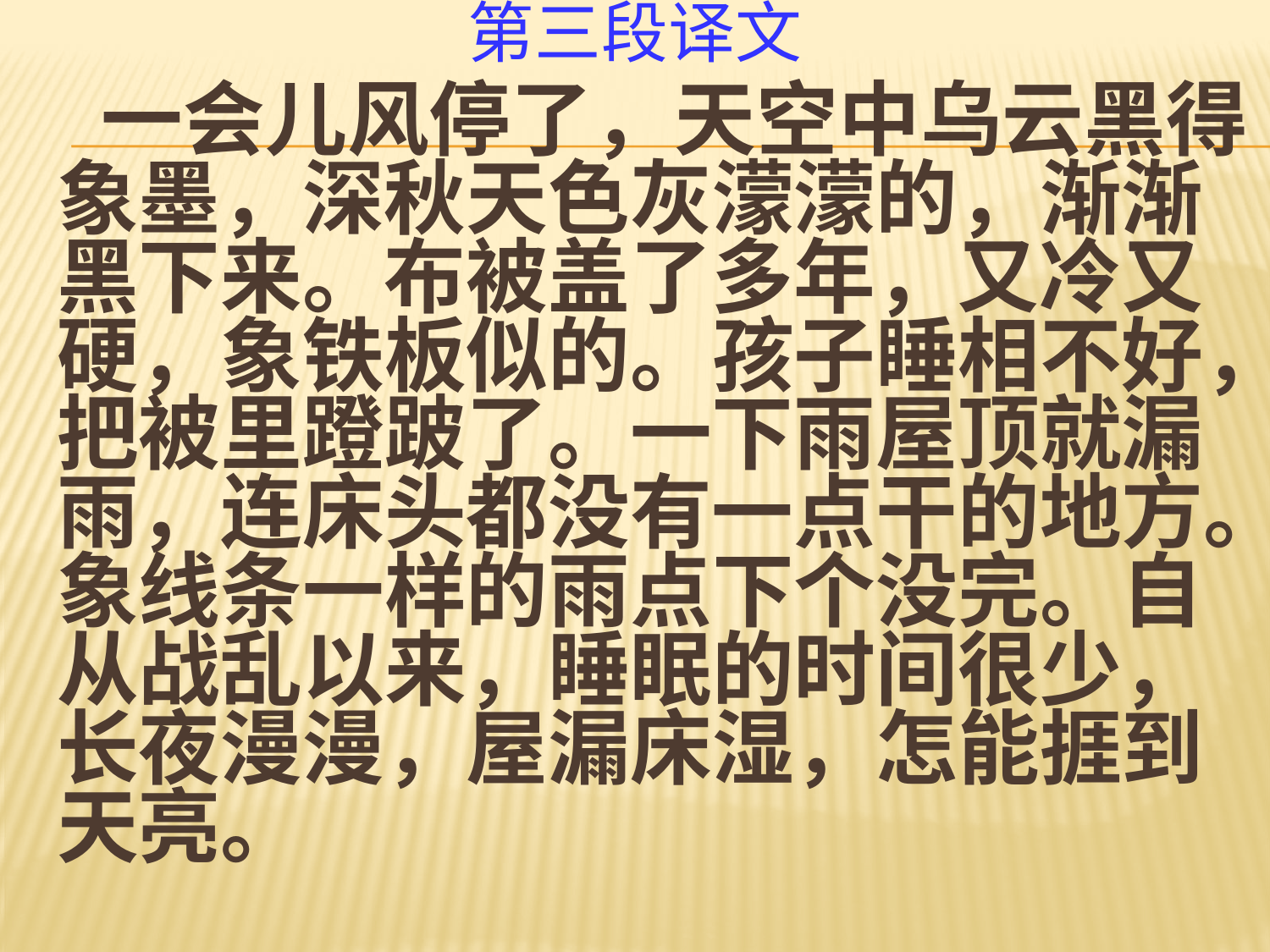

第三段译文
     一会儿风停了，天空中乌云黑得象墨，深秋天色灰濛濛的，渐渐黑下来。布被盖了多年，又冷又硬，象铁板似的。孩子睡相不好，把被里蹬跛了。一下雨屋顶就漏雨，连床头都没有一点干的地方。象线条一样的雨点下个没完。自从战乱以来，睡眠的时间很少，长夜漫漫，屋漏床湿，怎能捱到天亮。
#